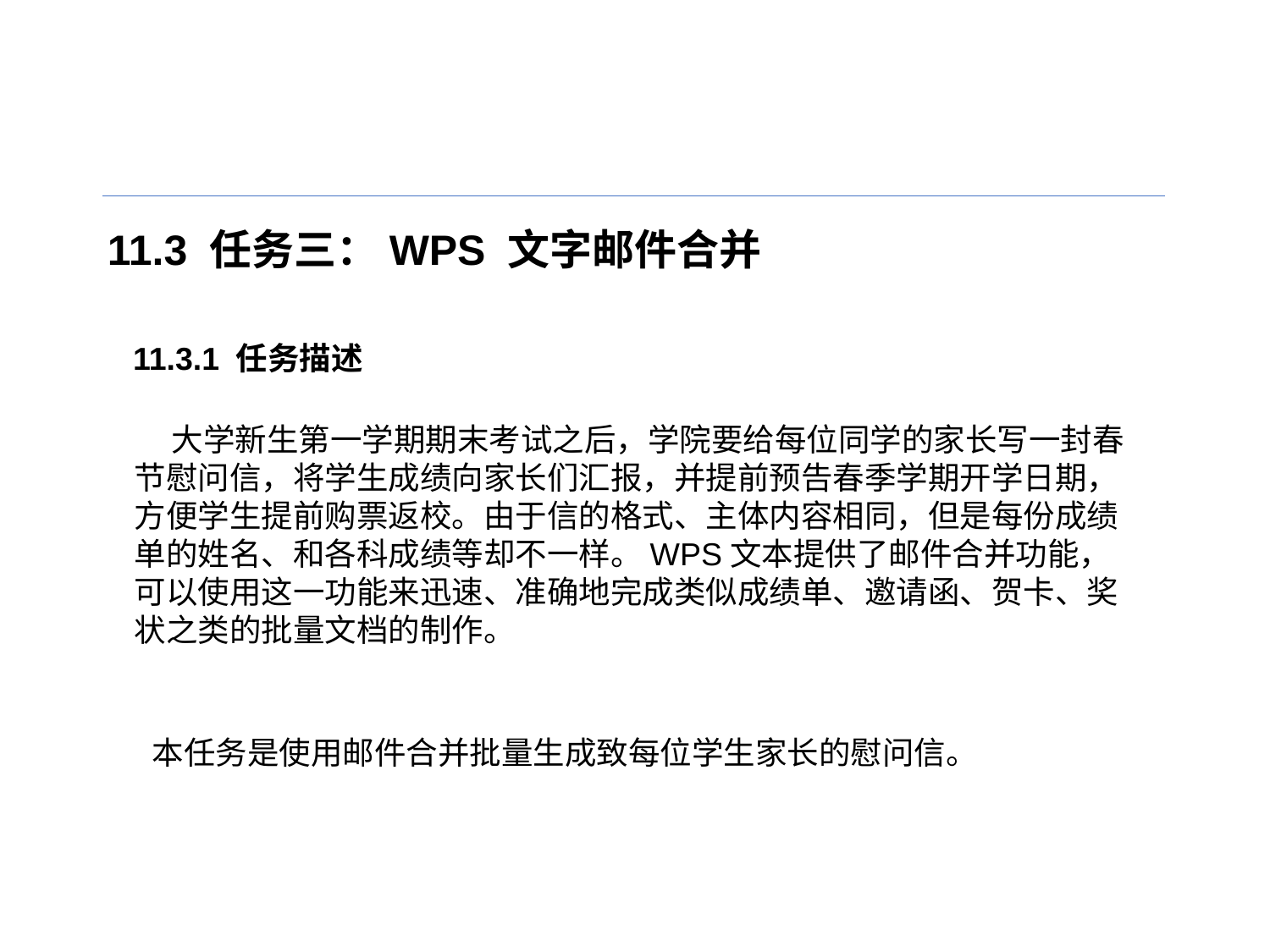

11.3 任务三：WPS 文字邮件合并
11.3.1 任务描述
大学新生第一学期期末考试之后，学院要给每位同学的家长写一封春节慰问信，将学生成绩向家长们汇报，并提前预告春季学期开学日期，方便学生提前购票返校。由于信的格式、主体内容相同，但是每份成绩单的姓名、和各科成绩等却不一样。WPS文本提供了邮件合并功能，可以使用这一功能来迅速、准确地完成类似成绩单、邀请函、贺卡、奖状之类的批量文档的制作。
本任务是使用邮件合并批量生成致每位学生家长的慰问信。